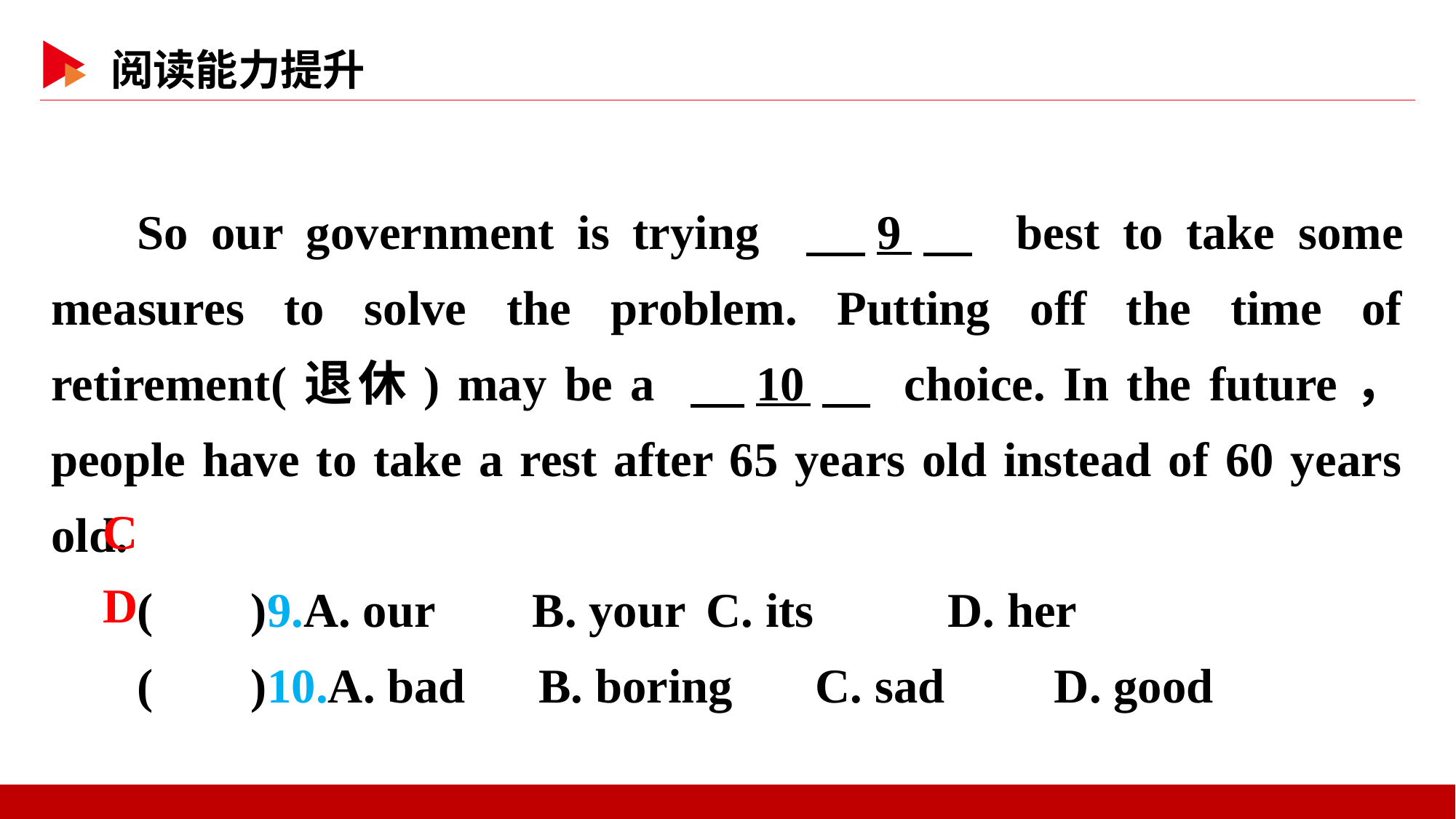

So our government is trying 　9　 best to take some measures to solve the problem. Putting off the time of retirement(退休) may be a 　10　 choice. In the future， people have to take a rest after 65 years old instead of 60 years old.
(        )9.A. our        B. your	C. its           D. her
(        )10.A. bad      B. boring	C. sad         D. good
   C
   D